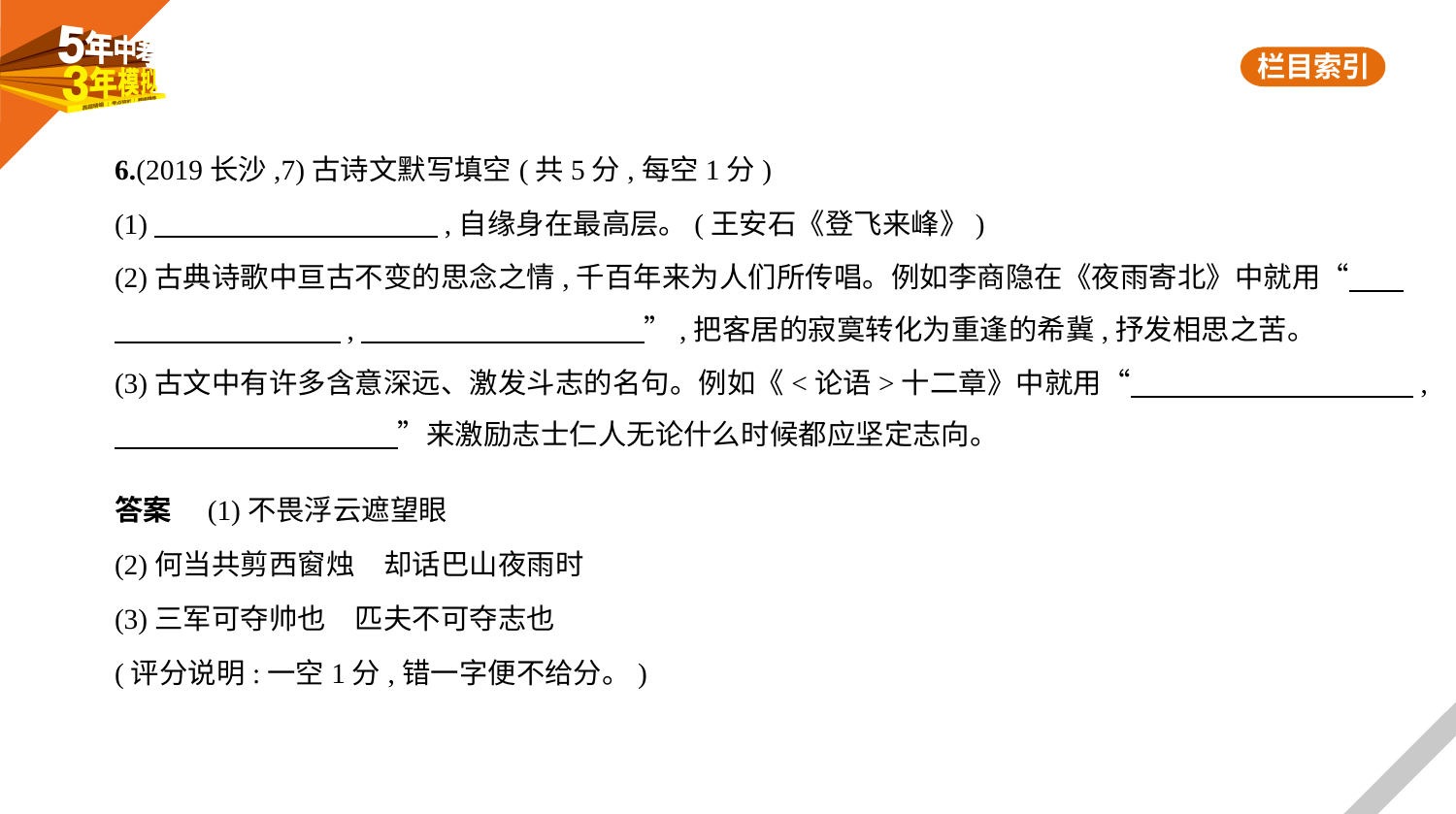

6.(2019长沙,7)古诗文默写填空(共5分,每空1分)
(1)　　　　　　　　　    ,自缘身在最高层。(王安石《登飞来峰》)
(2)古典诗歌中亘古不变的思念之情,千百年来为人们所传唱。例如李商隐在《夜雨寄北》中就用“　    
　　　　　　　    ,　　　　　　　　　    ”,把客居的寂寞转化为重逢的希冀,抒发相思之苦。
(3)古文中有许多含意深远、激发斗志的名句。例如《<论语>十二章》中就用“　　　　　　　　　    ,
　　　　　　　　　    ”来激励志士仁人无论什么时候都应坚定志向。
答案　(1)不畏浮云遮望眼
(2)何当共剪西窗烛　却话巴山夜雨时
(3)三军可夺帅也　匹夫不可夺志也
(评分说明:一空1分,错一字便不给分。)